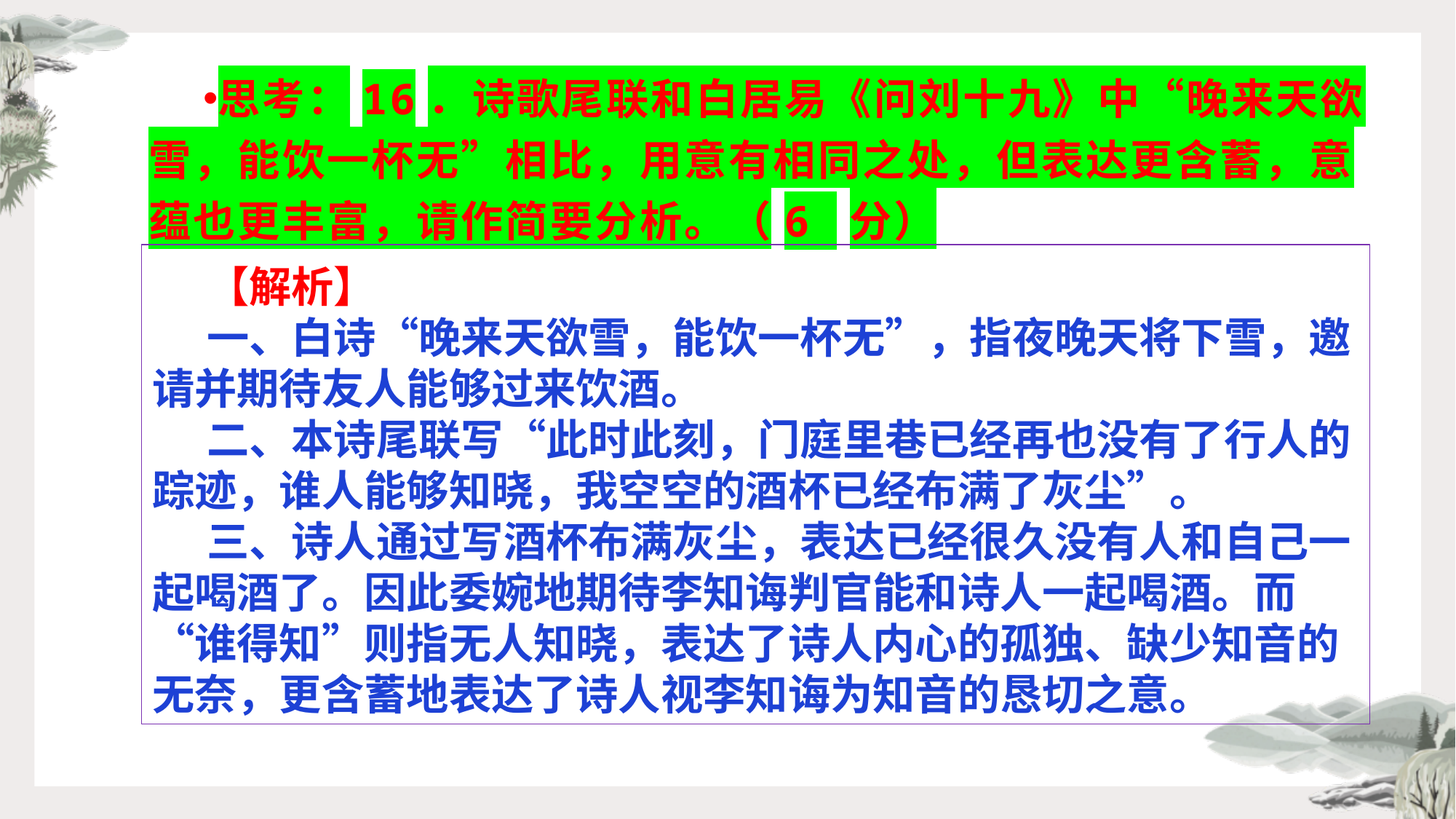

思考：16．诗歌尾联和白居易《问刘十九》中“晚来天欲雪，能饮一杯无”相比，用意有相同之处，但表达更含蓄，意蕴也更丰富，请作简要分析。（6 分）
【解析】
一、白诗“晚来天欲雪，能饮一杯无”，指夜晚天将下雪，邀请并期待友人能够过来饮酒。
二、本诗尾联写“此时此刻，门庭里巷已经再也没有了行人的踪迹，谁人能够知晓，我空空的酒杯已经布满了灰尘”。
三、诗人通过写酒杯布满灰尘，表达已经很久没有人和自己一起喝酒了。因此委婉地期待李知诲判官能和诗人一起喝酒。而“谁得知”则指无人知晓，表达了诗人内心的孤独、缺少知音的无奈，更含蓄地表达了诗人视李知诲为知音的恳切之意。